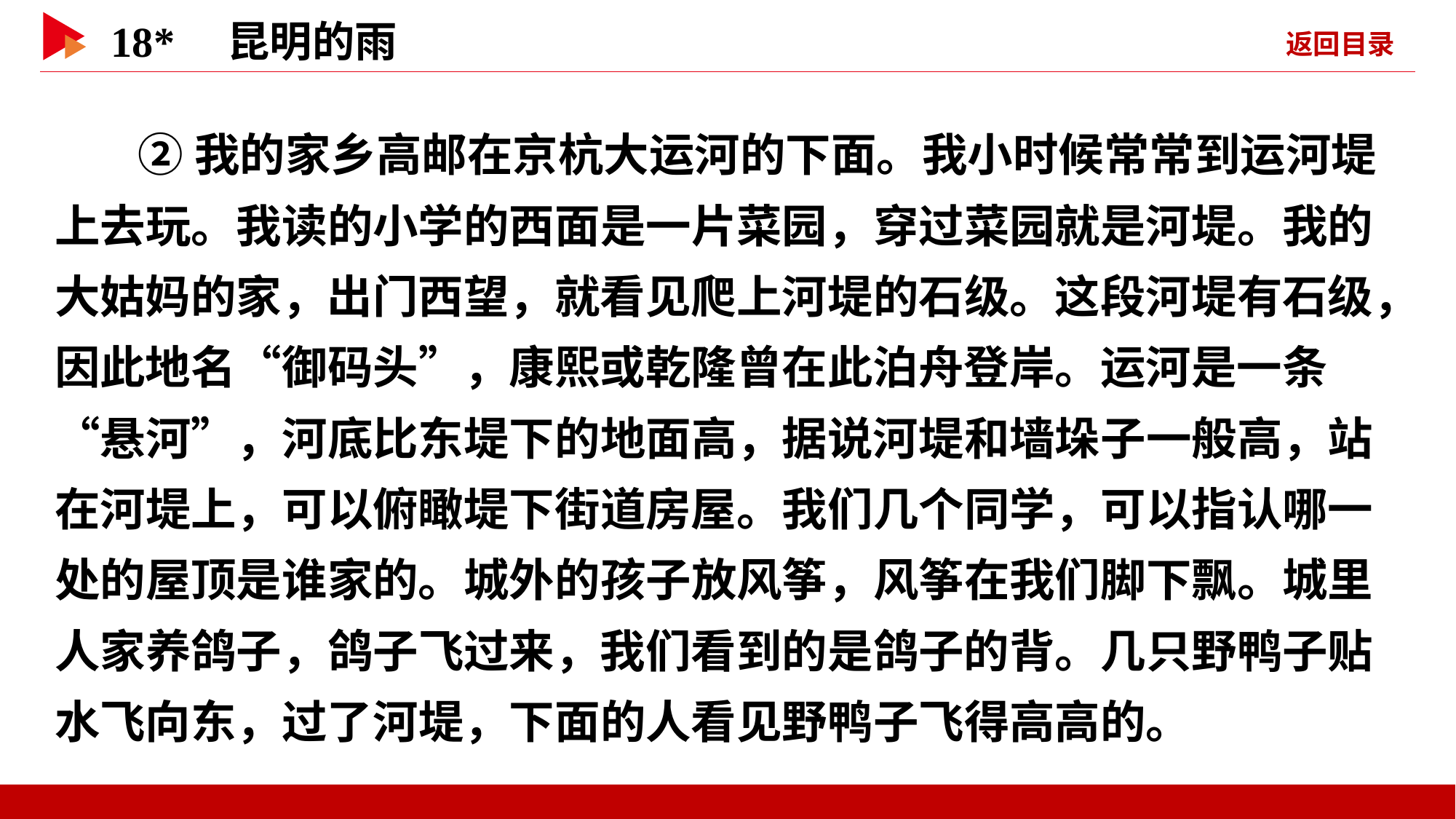

②我的家乡高邮在京杭大运河的下面。我小时候常常到运河堤上去玩。我读的小学的西面是一片菜园，穿过菜园就是河堤。我的大姑妈的家，出门西望，就看见爬上河堤的石级。这段河堤有石级，因此地名“御码头”，康熙或乾隆曾在此泊舟登岸。运河是一条“悬河”，河底比东堤下的地面高，据说河堤和墙垛子一般高，站在河堤上，可以俯瞰堤下街道房屋。我们几个同学，可以指认哪一处的屋顶是谁家的。城外的孩子放风筝，风筝在我们脚下飘。城里人家养鸽子，鸽子飞过来，我们看到的是鸽子的背。几只野鸭子贴水飞向东，过了河堤，下面的人看见野鸭子飞得高高的。